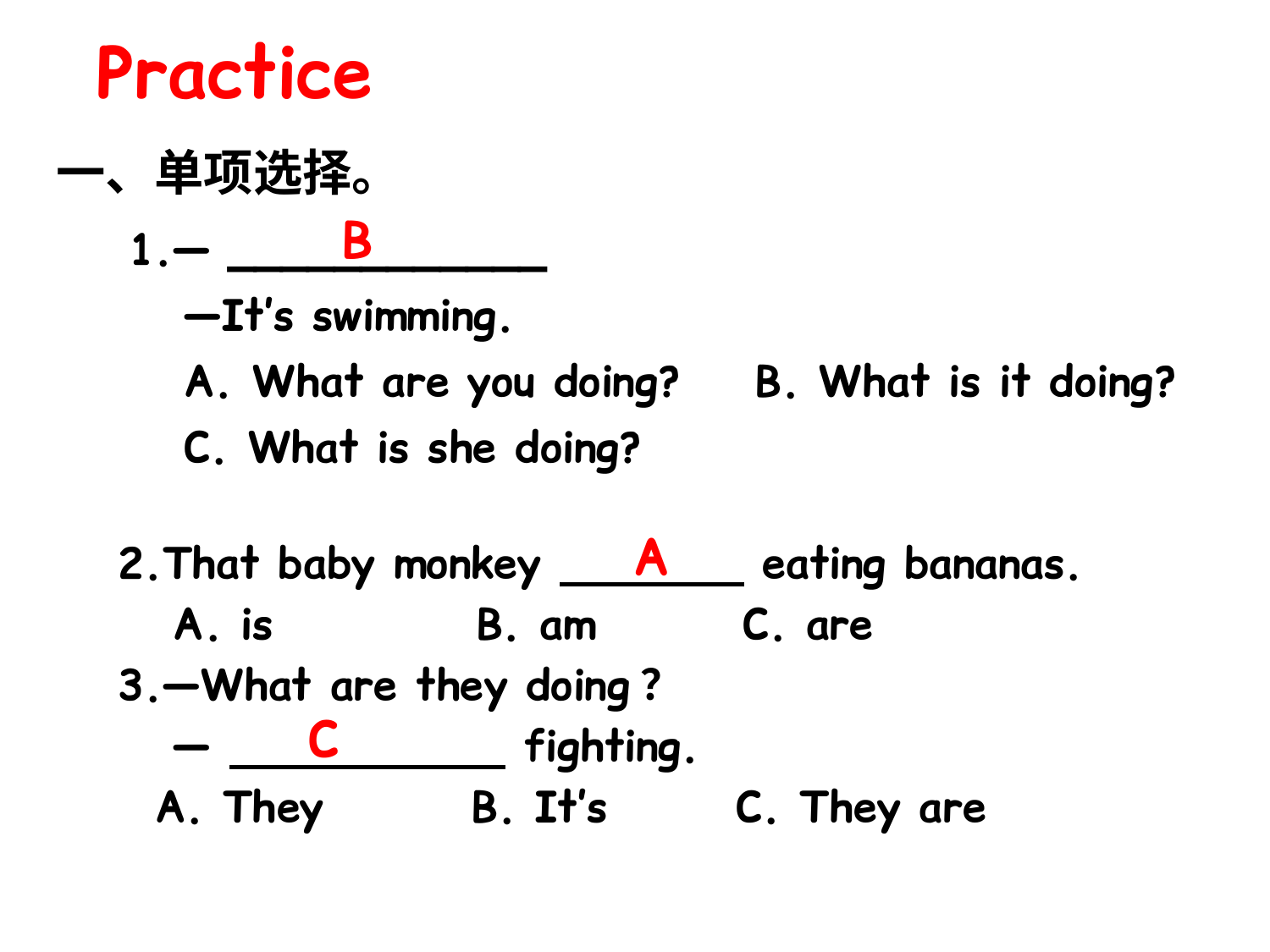

Practice
一、单项选择。
B
1.— ____________
   —It’s swimming.
   A. What are you doing?    B. What is it doing?
   C. What is she doing?
A
2.That baby monkey            eating bananas.
   A. is           B. am        C. are
3.—What are they doing？
   —                 fighting.
  A. They        B. It’s       C. They are
C